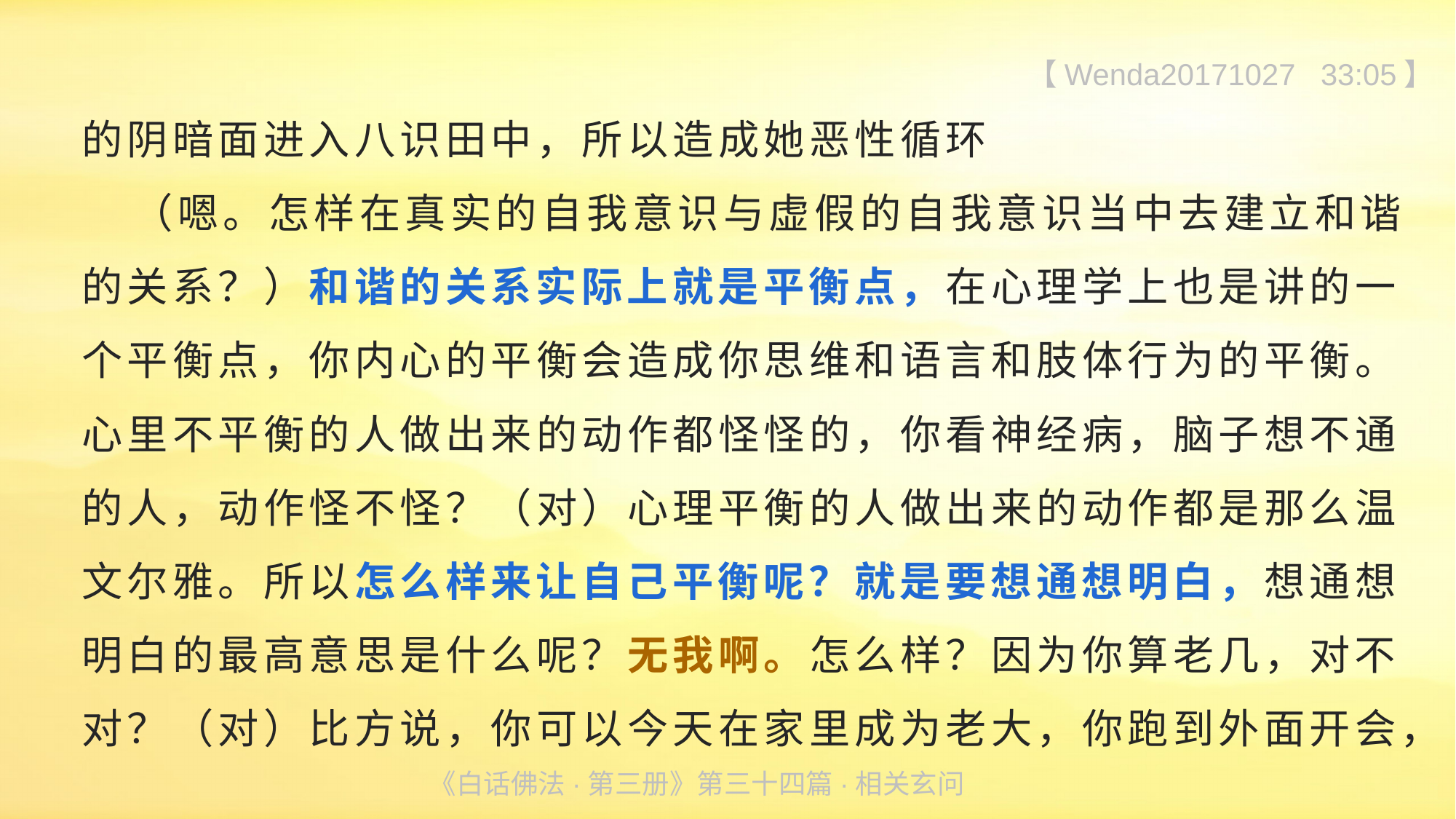

【Wenda20171027   33:05】
的阴暗面进入八识田中，所以造成她恶性循环
   （嗯。怎样在真实的自我意识与虚假的自我意识当中去建立和谐的关系？）和谐的关系实际上就是平衡点，在心理学上也是讲的一个平衡点，你内心的平衡会造成你思维和语言和肢体行为的平衡。心里不平衡的人做出来的动作都怪怪的，你看神经病，脑子想不通的人，动作怪不怪？（对）心理平衡的人做出来的动作都是那么温文尔雅。所以怎么样来让自己平衡呢？就是要想通想明白，想通想明白的最高意思是什么呢？无我啊。怎么样？因为你算老几，对不对？（对）比方说，你可以今天在家里成为老大，你跑到外面开会，
《白话佛法·第三册》第三十四篇·相关玄问